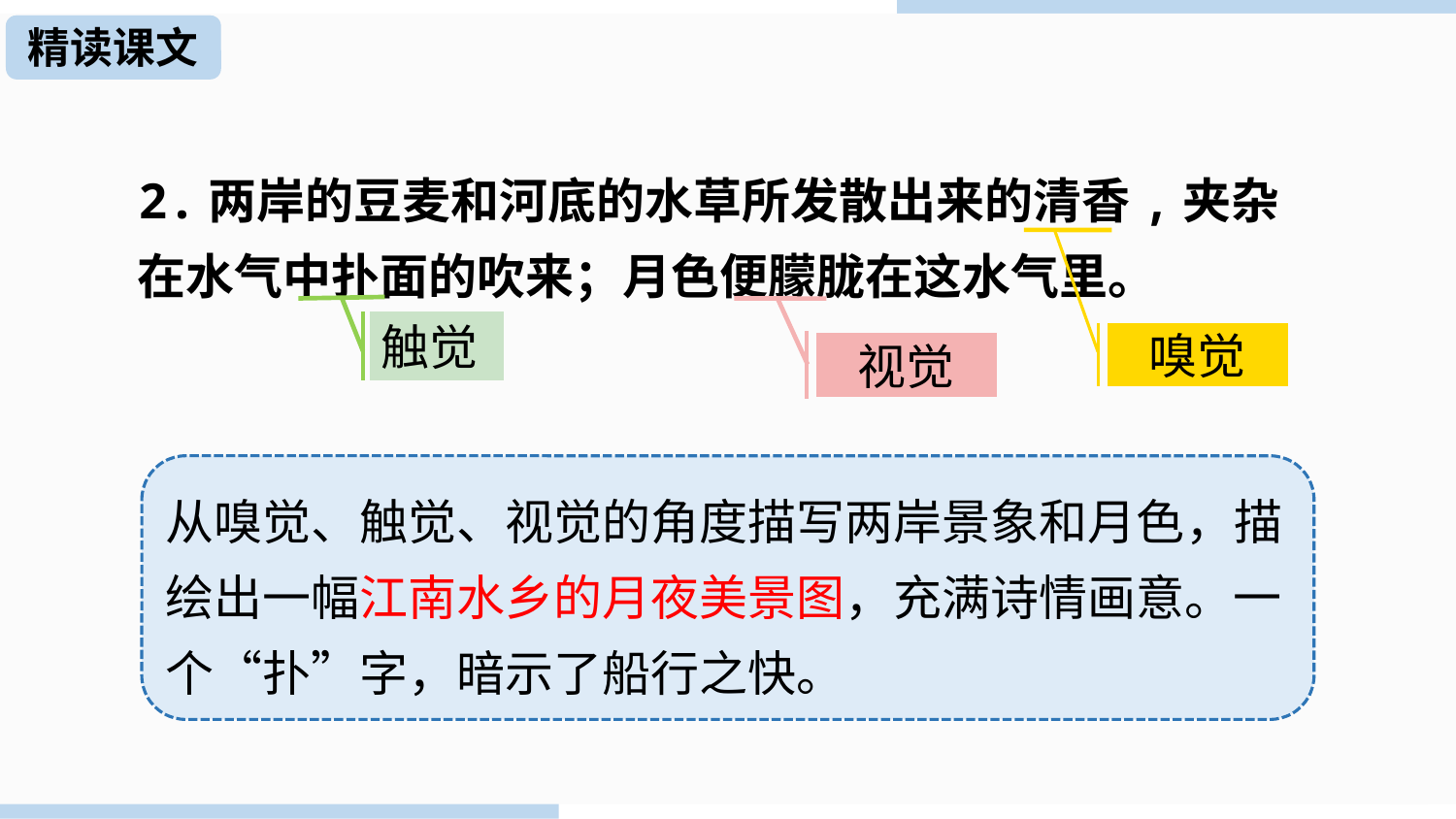

精读课文
精读课文
2.两岸的豆麦和河底的水草所发散出来的清香,夹杂在水气中扑面的吹来；月色便朦胧在这水气里。
触觉
嗅觉
视觉
从嗅觉、触觉、视觉的角度描写两岸景象和月色，描绘出一幅江南水乡的月夜美景图，充满诗情画意。一个“扑”字，暗示了船行之快。